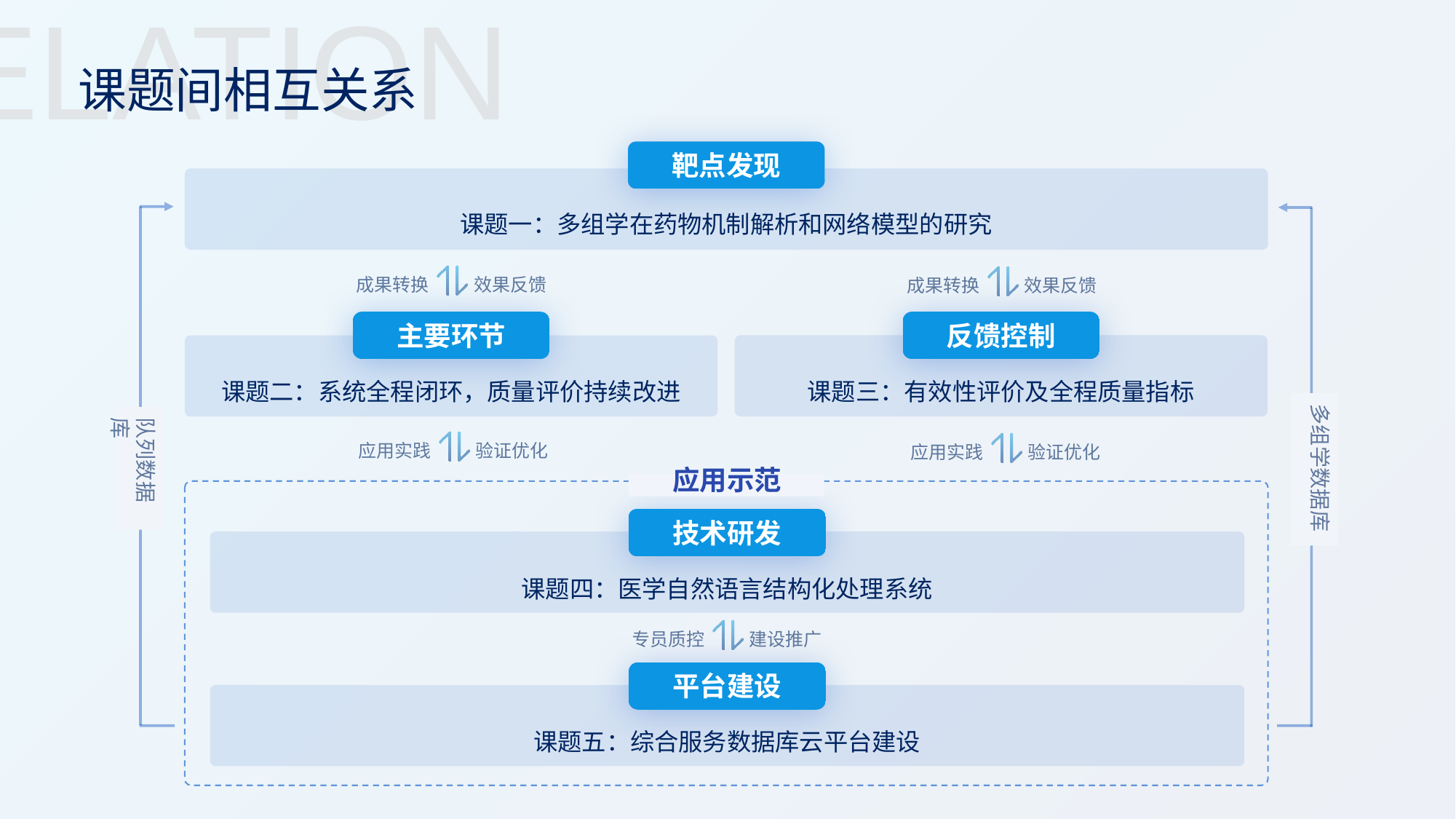

RELATION

课题间相互关系

靶点发现

课题一：多组学在药物机制解析和网络模型的研究
队列数据库
成果转换
效果反馈

成果转换
效果反馈

主要环节
反馈控制

课题三：有效性评价及全程质量指标
课题二：系统全程闭环，质量评价持续改进
多组学数据库
应用实践
验证优化

应用实践
验证优化

应用示范

技术研发

课题四：医学自然语言结构化处理系统
专员质控
建设推广

平台建设

课题五：综合服务数据库云平台建设